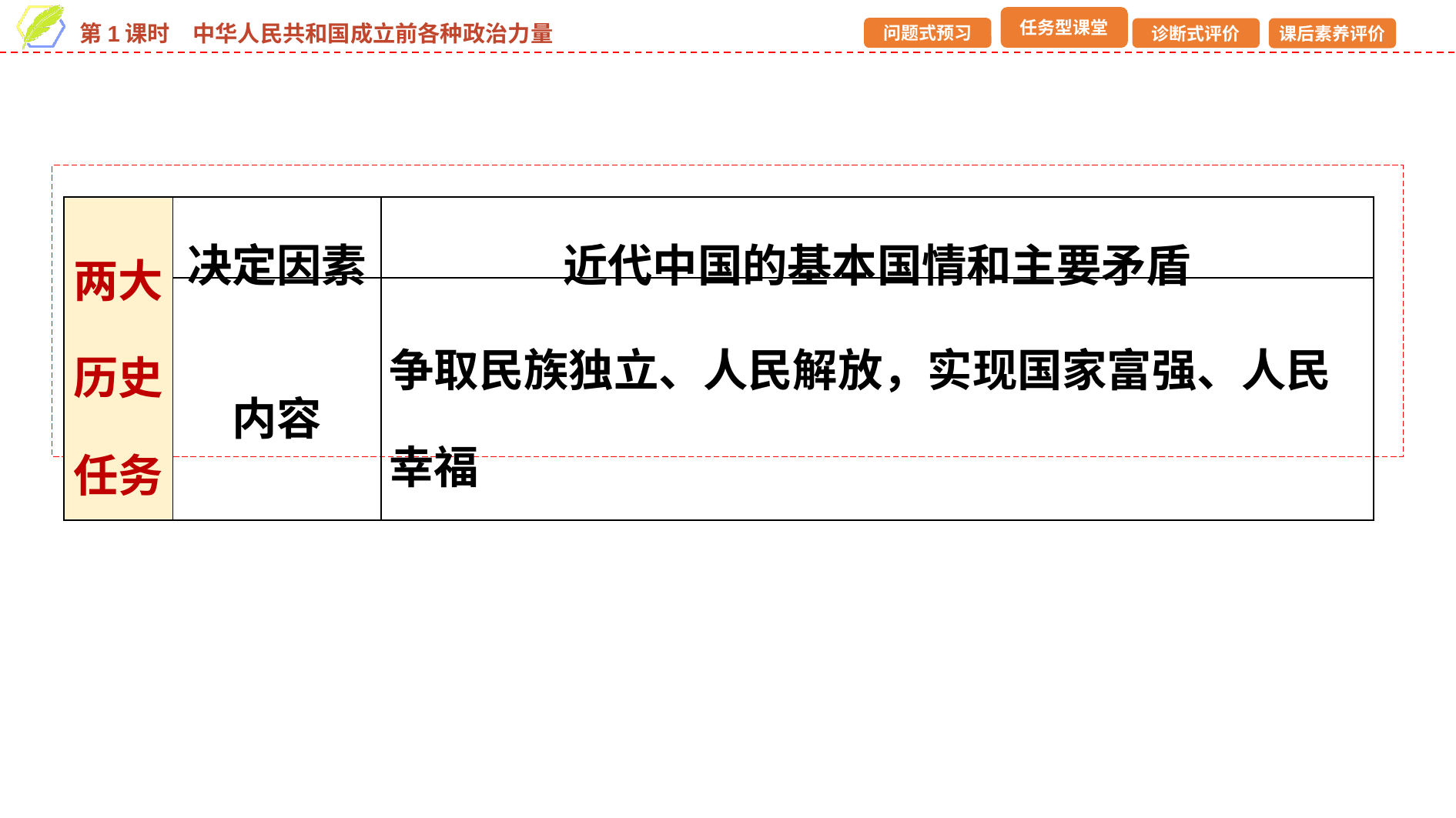

| 两大历史任务 | 决定因素 | 近代中国的基本国情和主要矛盾 |
| --- | --- | --- |
|  | 内容 | 争取民族独立、人民解放，实现国家富强、人民幸福 |